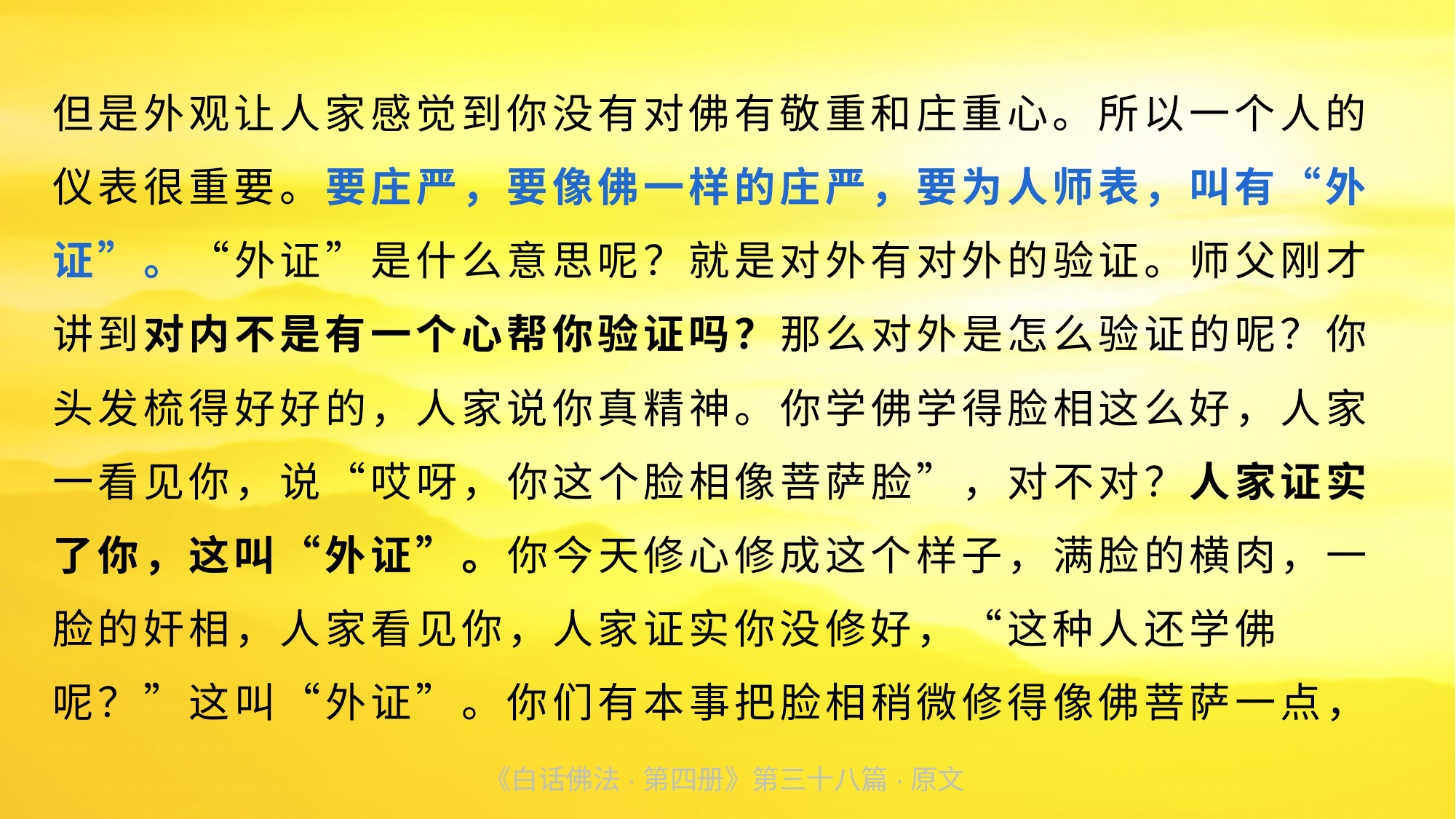

但是外观让人家感觉到你没有对佛有敬重和庄重心。所以一个人的仪表很重要。要庄严，要像佛一样的庄严，要为人师表，叫有“外证”。“外证”是什么意思呢？就是对外有对外的验证。师父刚才讲到对内不是有一个心帮你验证吗？那么对外是怎么验证的呢？你头发梳得好好的，人家说你真精神。你学佛学得脸相这么好，人家一看见你，说“哎呀，你这个脸相像菩萨脸”，对不对？人家证实了你，这叫“外证”。你今天修心修成这个样子，满脸的横肉，一脸的奸相，人家看见你，人家证实你没修好，“这种人还学佛呢？”这叫“外证”。你们有本事把脸相稍微修得像佛菩萨一点，
《白话佛法·第四册》第三十八篇·原文